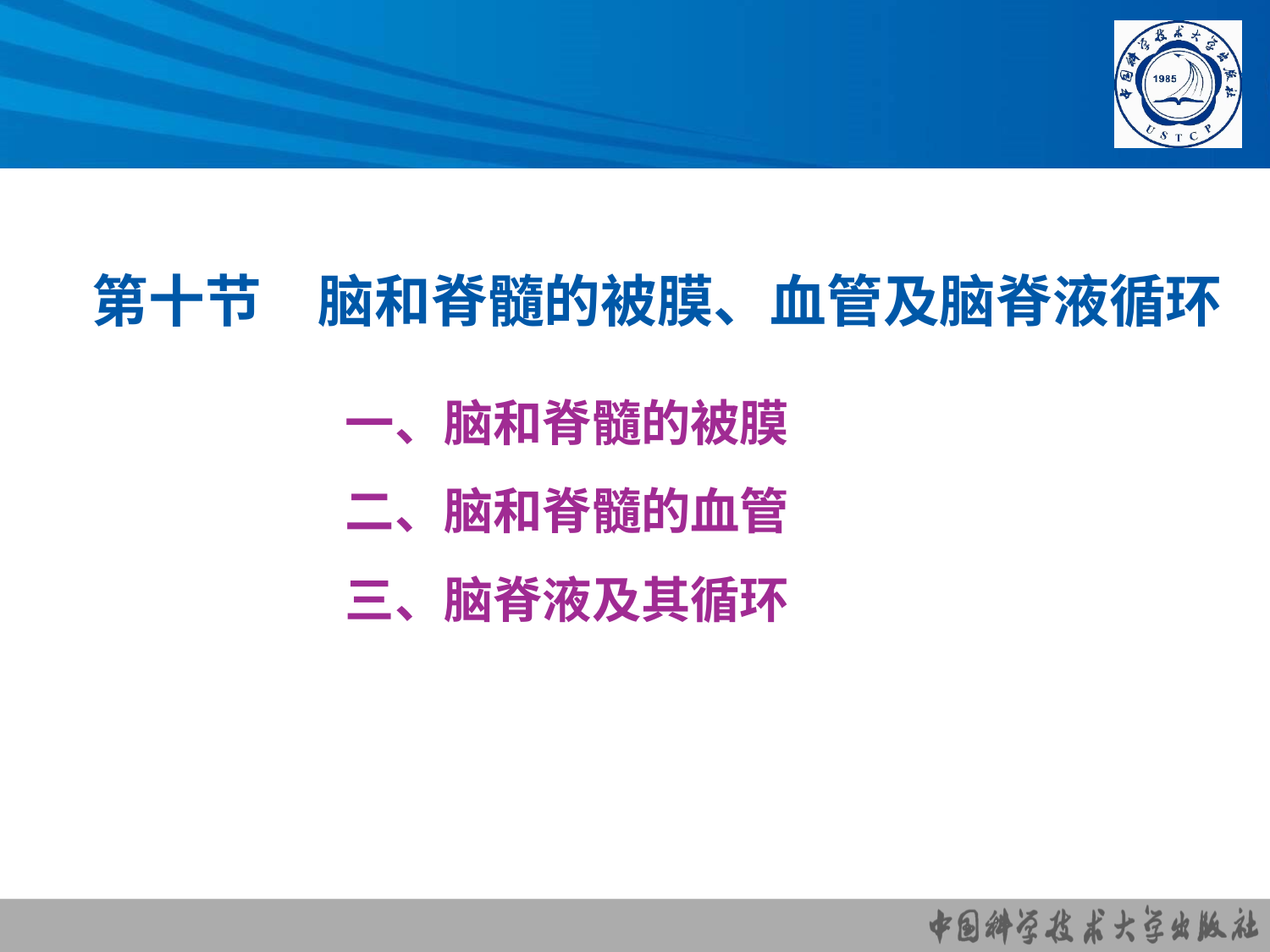

第十节　脑和脊髓的被膜、血管及脑脊液循环
一、脑和脊髓的被膜
二、脑和脊髓的血管
三、脑脊液及其循环